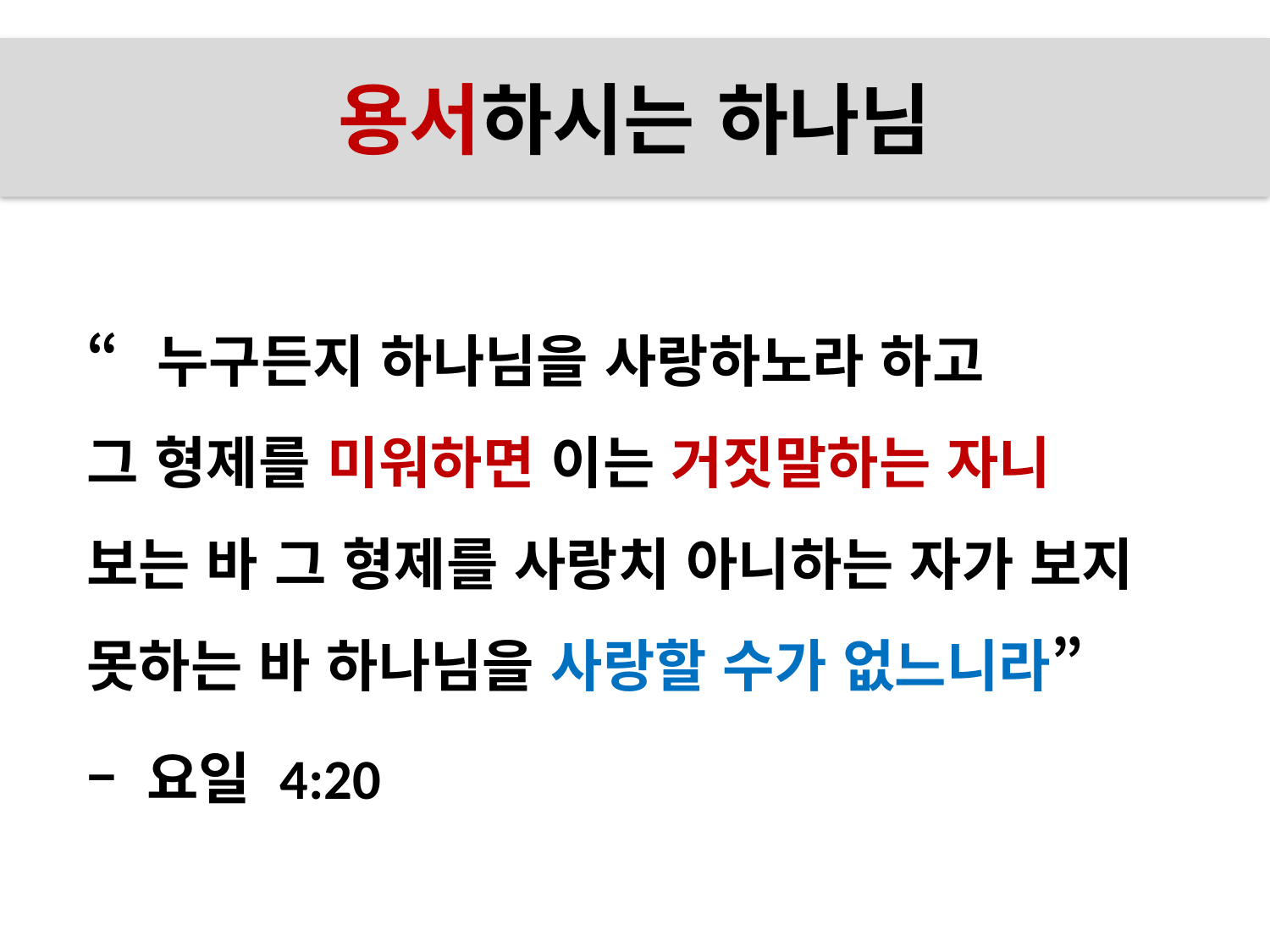

# 용서하시는 하나님
“누구든지 하나님을 사랑하노라 하고
그 형제를 미워하면 이는 거짓말하는 자니
보는 바 그 형제를 사랑치 아니하는 자가 보지 못하는 바 하나님을 사랑할 수가 없느니라”
– 요일 4:20